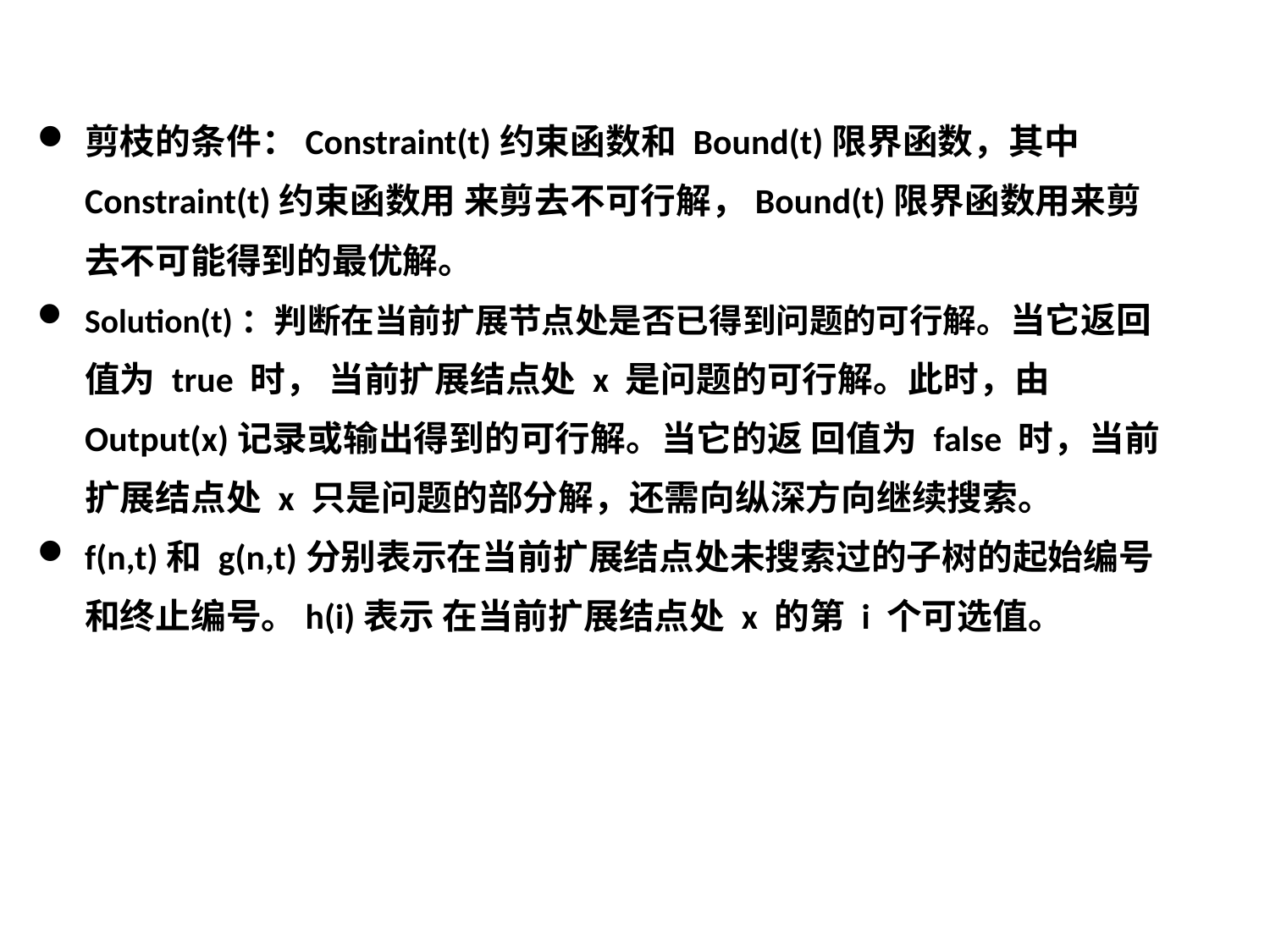

剪枝的条件：Constraint(t)约束函数和 Bound(t)限界函数，其中 Constraint(t)约束函数用 来剪去不可行解，Bound(t)限界函数用来剪去不可能得到的最优解。
Solution(t)：判断在当前扩展节点处是否已得到问题的可行解。当它返回值为 true 时， 当前扩展结点处 x 是问题的可行解。此时，由 Output(x)记录或输出得到的可行解。当它的返 回值为 false 时，当前扩展结点处 x 只是问题的部分解，还需向纵深方向继续搜索。
f(n,t)和 g(n,t)分别表示在当前扩展结点处未搜索过的子树的起始编号和终止编号。h(i)表示 在当前扩展结点处 x 的第 i 个可选值。